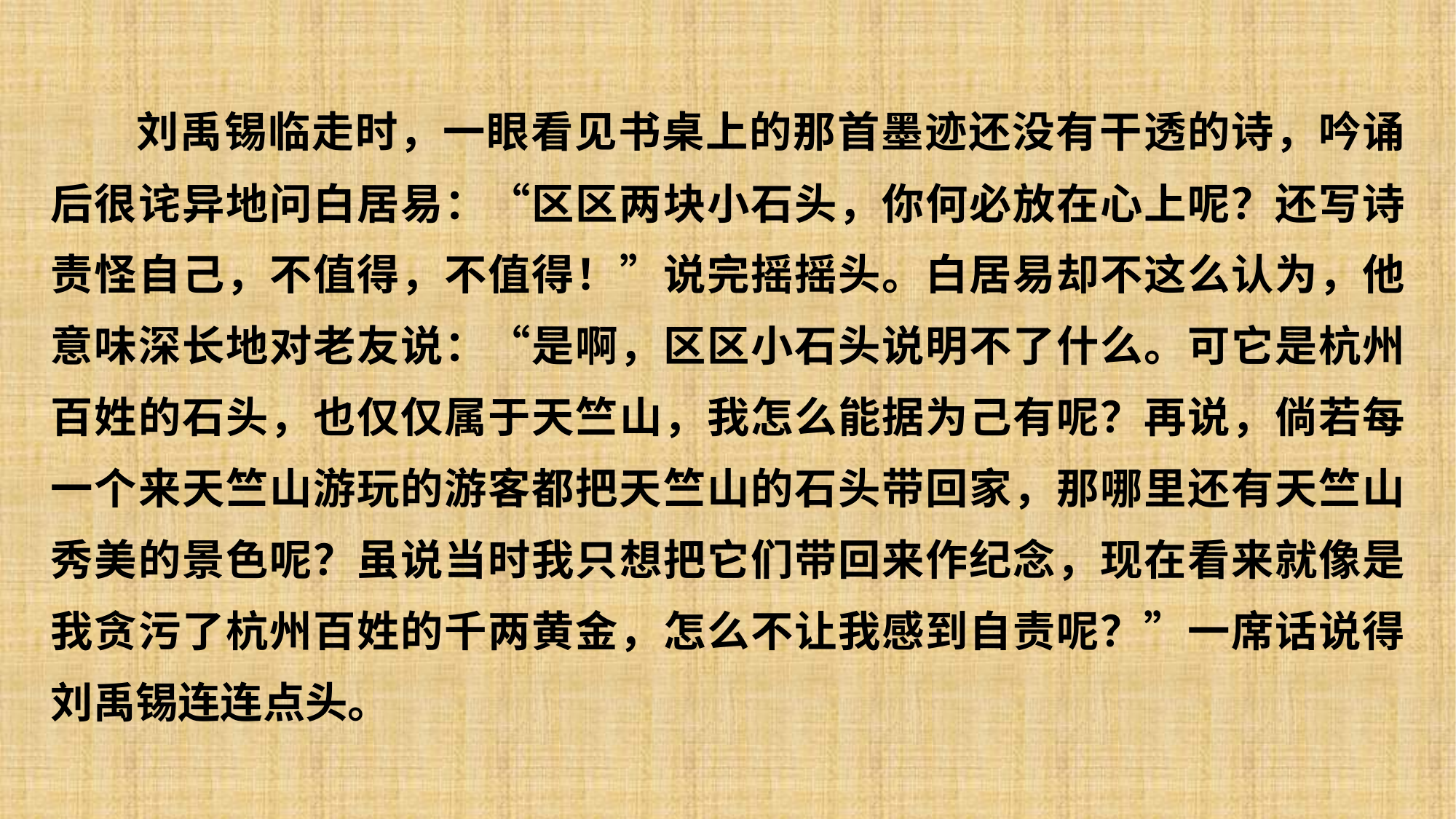

刘禹锡临走时，一眼看见书桌上的那首墨迹还没有干透的诗，吟诵后很诧异地问白居易：“区区两块小石头，你何必放在心上呢？还写诗责怪自己，不值得，不值得！”说完摇摇头。白居易却不这么认为，他意味深长地对老友说：“是啊，区区小石头说明不了什么。可它是杭州百姓的石头，也仅仅属于天竺山，我怎么能据为己有呢？再说，倘若每一个来天竺山游玩的游客都把天竺山的石头带回家，那哪里还有天竺山秀美的景色呢？虽说当时我只想把它们带回来作纪念，现在看来就像是我贪污了杭州百姓的千两黄金，怎么不让我感到自责呢？”一席话说得刘禹锡连连点头。